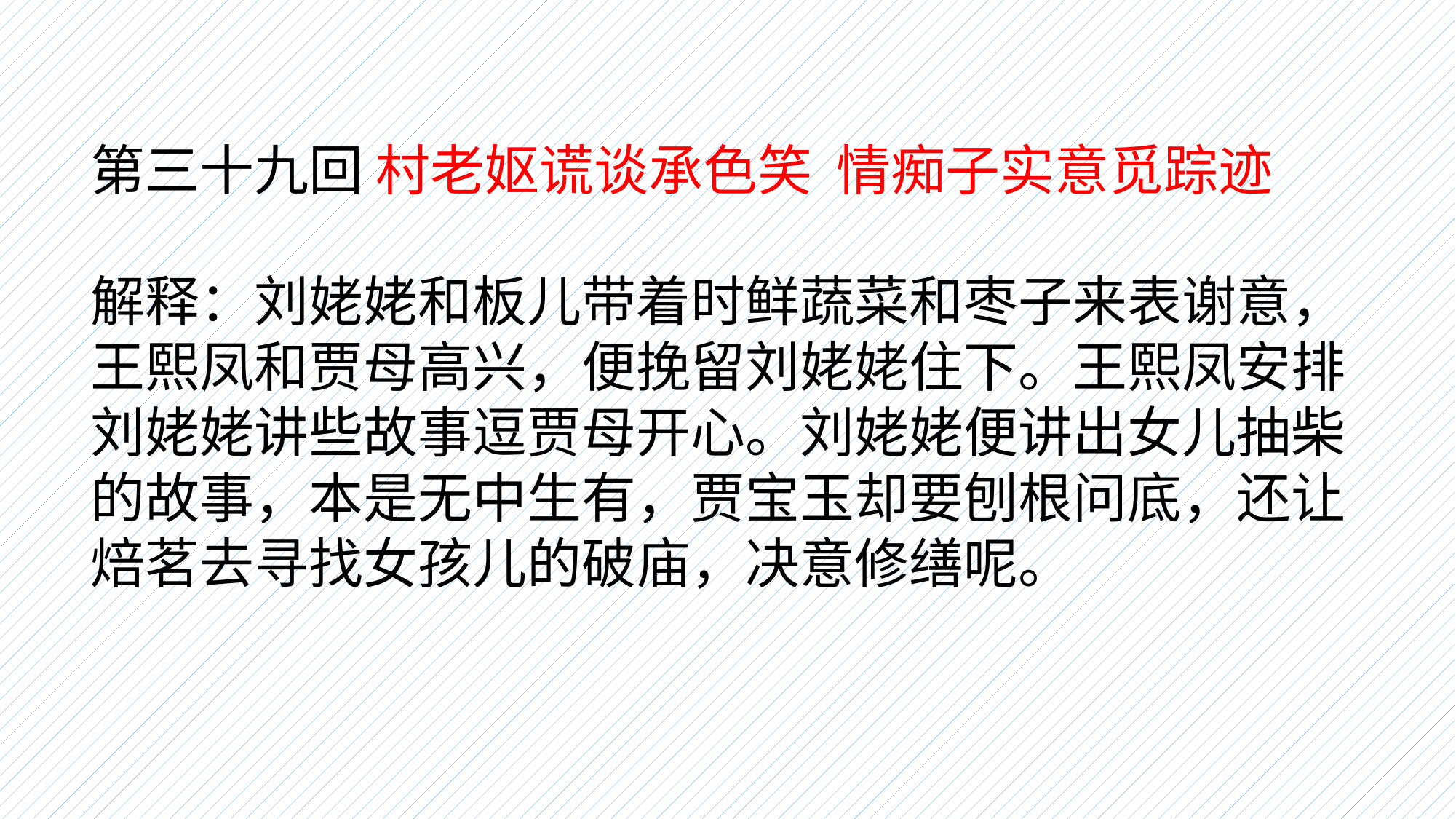

第三十九回 村老妪谎谈承色笑  情痴子实意觅踪迹

解释：刘姥姥和板儿带着时鲜蔬菜和枣子来表谢意，王熙凤和贾母高兴，便挽留刘姥姥住下。王熙凤安排刘姥姥讲些故事逗贾母开心。刘姥姥便讲出女儿抽柴的故事，本是无中生有，贾宝玉却要刨根问底，还让焙茗去寻找女孩儿的破庙，决意修缮呢。